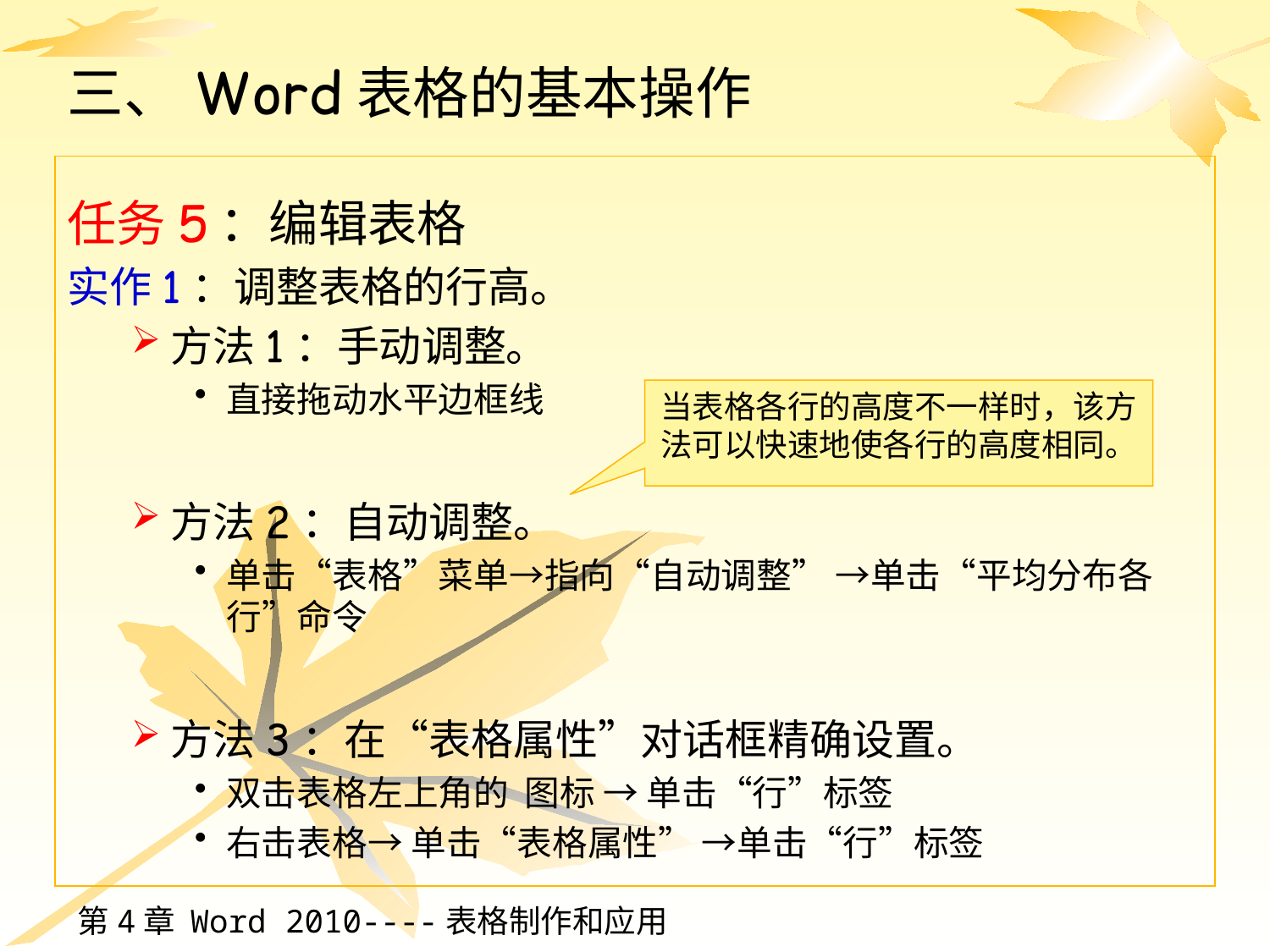

# 三、Word表格的基本操作
任务5：编辑表格
实作1：调整表格的行高。
方法1：手动调整。
直接拖动水平边框线

方法2：自动调整。
单击“表格”菜单→指向“自动调整” →单击“平均分布各行”命令

方法3：在“表格属性”对话框精确设置。
双击表格左上角的  图标 → 单击“行”标签
右击表格→ 单击“表格属性” →单击“行”标签
当表格各行的高度不一样时，该方法可以快速地使各行的高度相同。